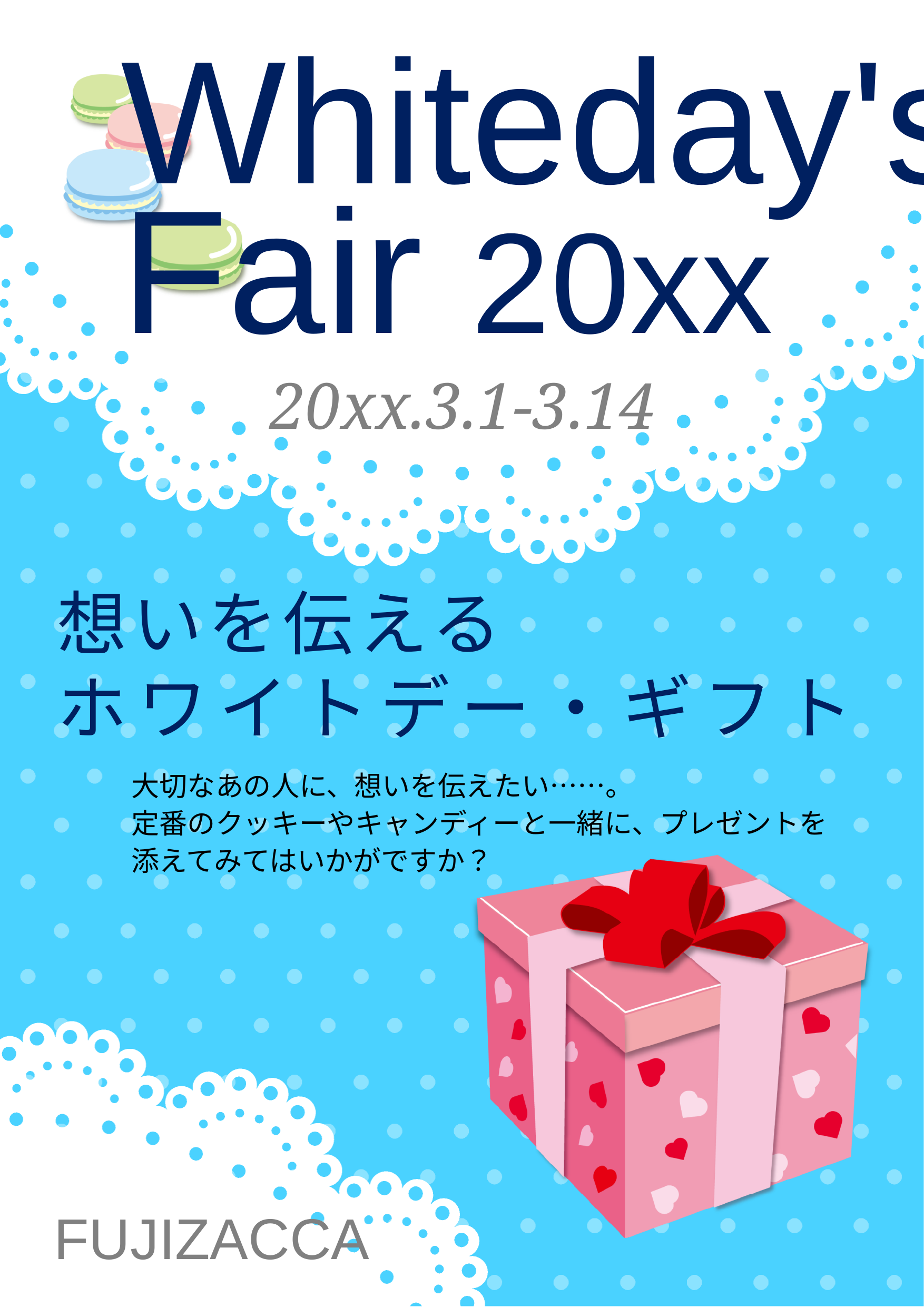

Whiteday's
Fair 20xx
20xx.3.1-3.14
想いを伝える
ホワイトデー・ギフト
大切なあの人に、想いを伝えたい……。
定番のクッキーやキャンディーと一緒に、プレゼントを
添えてみてはいかがですか？
FUJIZACCA